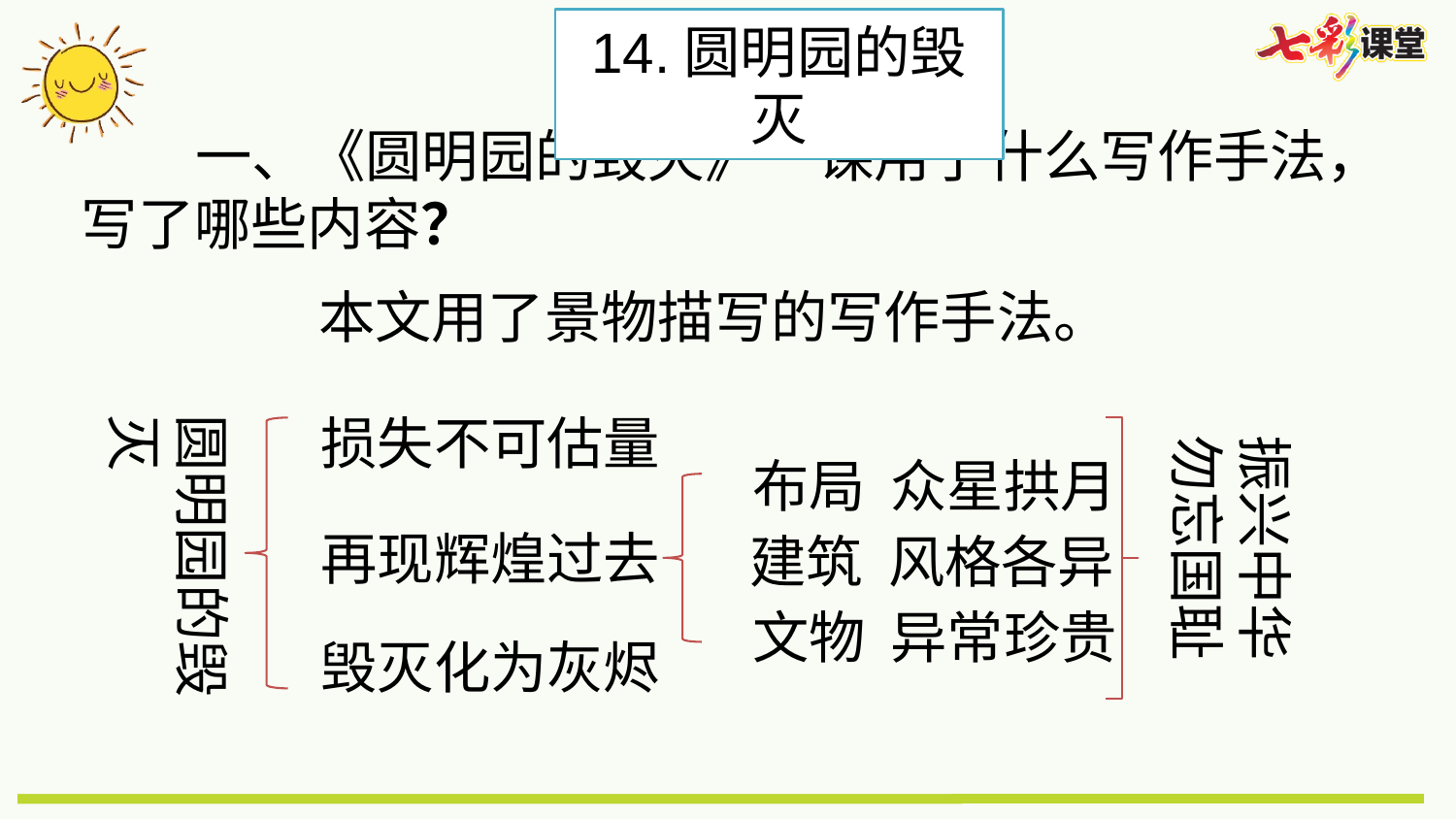

14.圆明园的毁灭
        一、《圆明园的毁灭》一课用了什么写作手法，写了哪些内容？
本文用了景物描写的写作手法。
损失不可估量
圆明园的毁灭

振兴中华
勿忘国耻
布局  众星拱月

再现辉煌过去
建筑  风格各异
文物  异常珍贵
毁灭化为灰烬